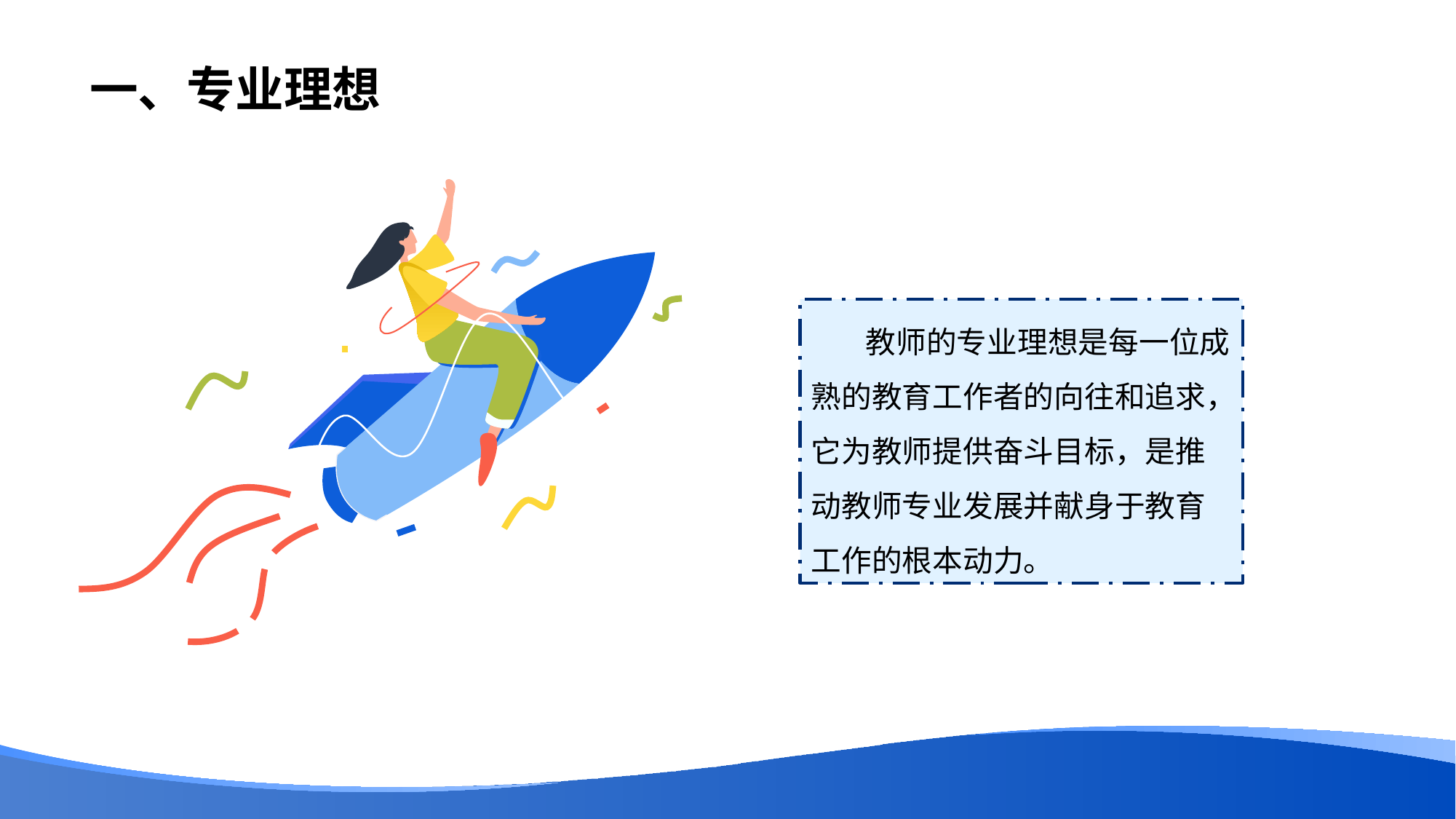

# 一、专业理想

教师的专业理想是每一位成熟的教育工作者的向往和追求，它为教师提供奋斗目标，是推动教师专业发展并献身于教育工作的根本动力。